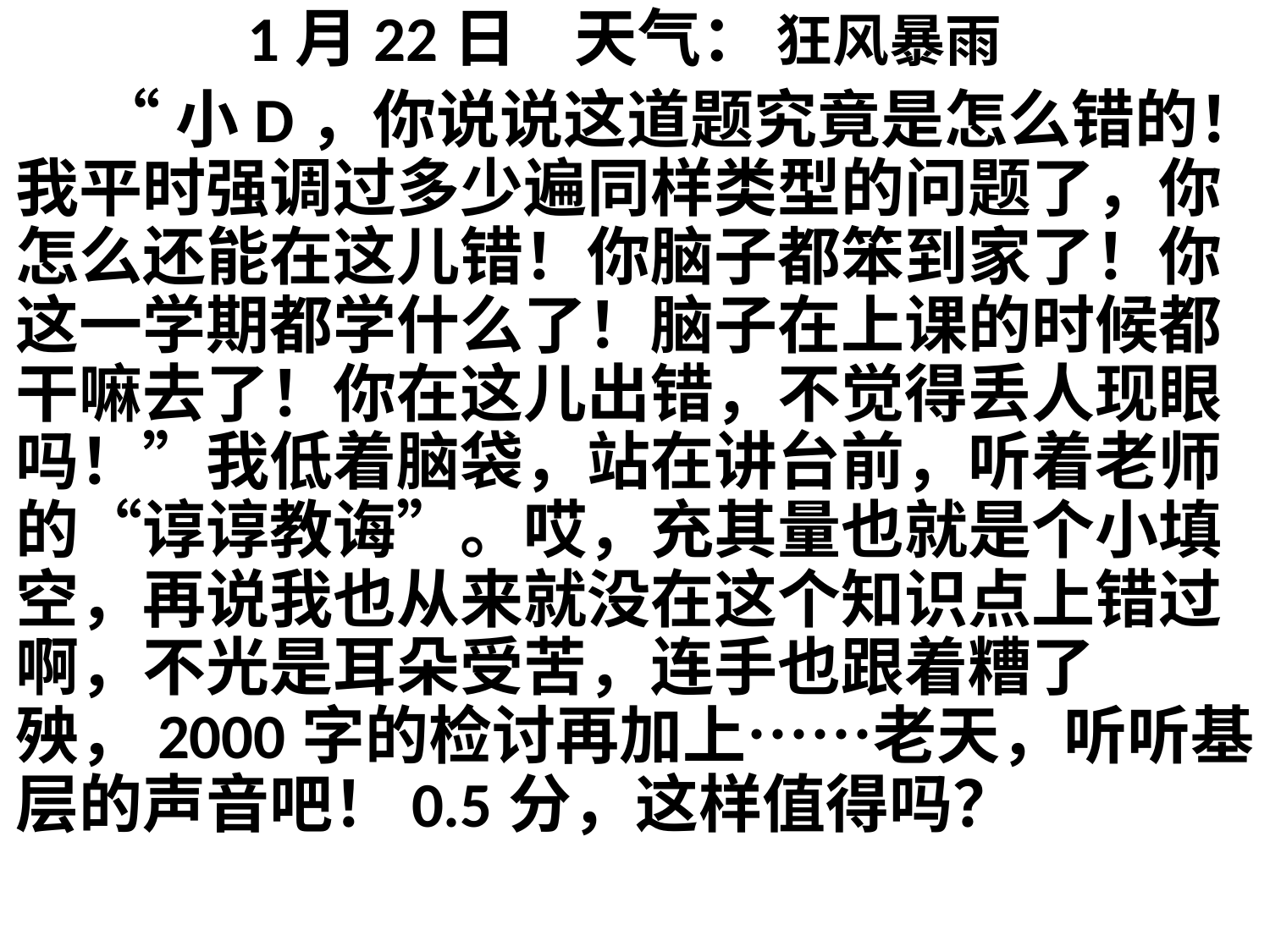

1月22日    天气： 狂风暴雨
          “小D，你说说这道题究竟是怎么错的！我平时强调过多少遍同样类型的问题了，你怎么还能在这儿错！你脑子都笨到家了！你这一学期都学什么了！脑子在上课的时候都干嘛去了！你在这儿出错，不觉得丢人现眼吗！”我低着脑袋，站在讲台前，听着老师的“谆谆教诲”。哎，充其量也就是个小填空，再说我也从来就没在这个知识点上错过啊，不光是耳朵受苦，连手也跟着糟了殃，2000字的检讨再加上……老天，听听基层的声音吧！0.5分，这样值得吗？